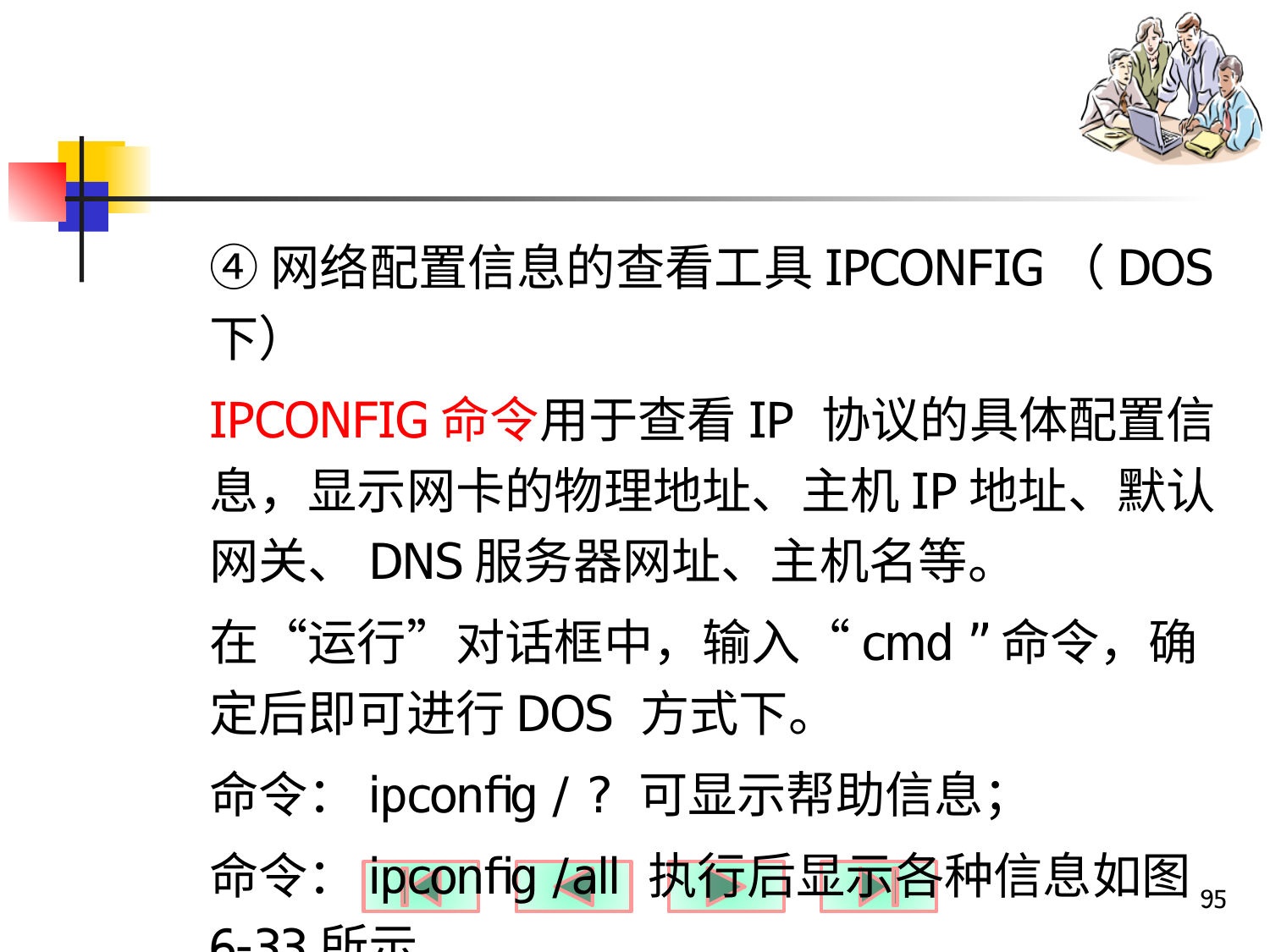

#
④网络配置信息的查看工具IPCONFIG（DOS下）
IPCONFIG命令用于查看IP 协议的具体配置信息，显示网卡的物理地址、主机IP地址、默认网关、DNS服务器网址、主机名等。
在“运行”对话框中，输入“cmd ”命令，确定后即可进行DOS 方式下。
命令：ipconfig / ? 可显示帮助信息；
命令：ipconfig /all 执行后显示各种信息如图6-33所示

95